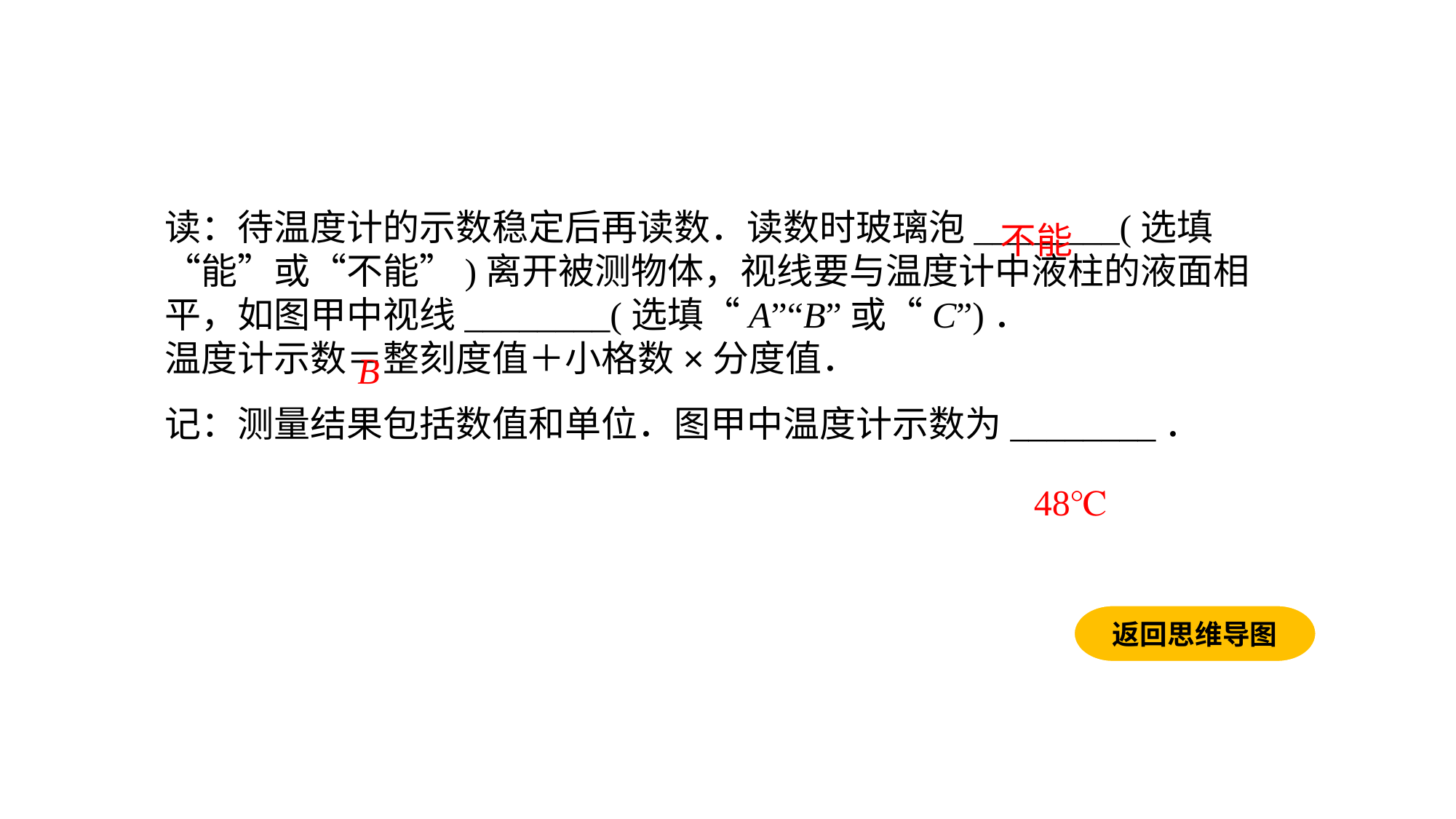

读：待温度计的示数稳定后再读数．读数时玻璃泡________(选填“能”或“不能”)离开被测物体，视线要与温度计中液柱的液面相平，如图甲中视线________(选填“A”“B”或“C”)．温度计示数＝整刻度值＋小格数×分度值．记：测量结果包括数值和单位．图甲中温度计示数为________．
不能
B
48℃
返回思维导图